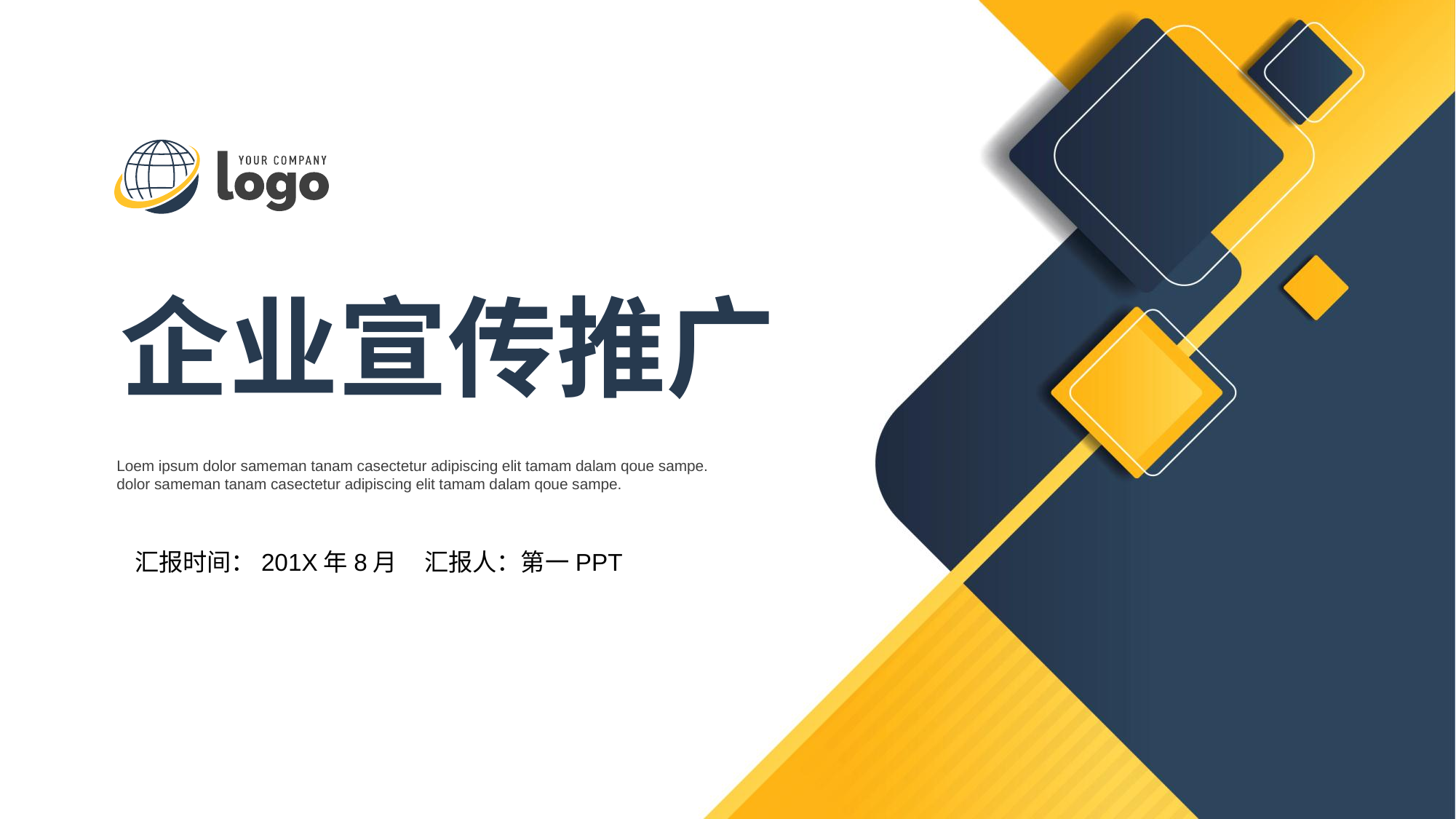

企业宣传推广
Loem ipsum dolor sameman tanam casectetur adipiscing elit tamam dalam qoue sampe. dolor sameman tanam casectetur adipiscing elit tamam dalam qoue sampe.

 汇报时间：201X年8月     汇报人：第一PPT